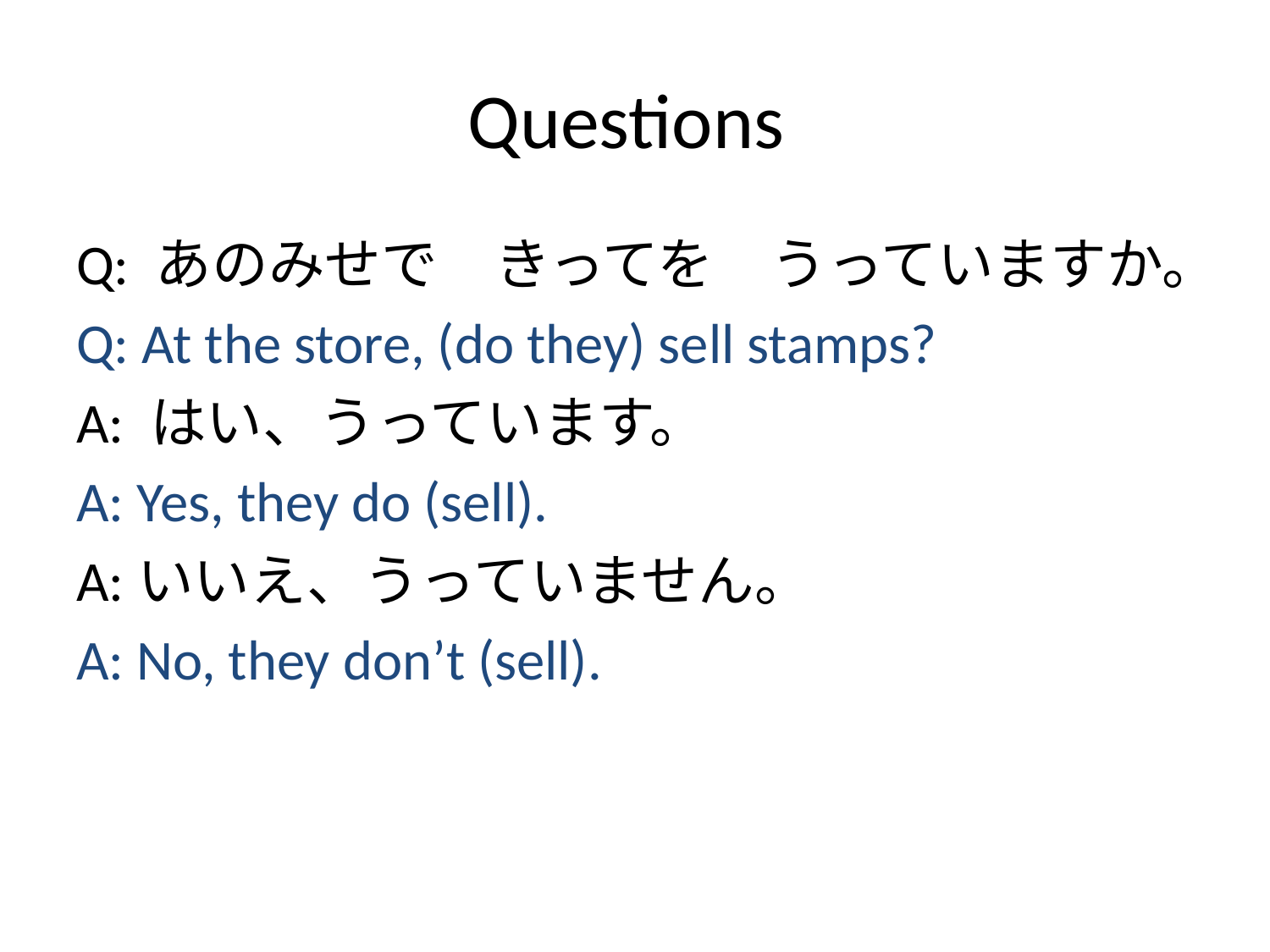

# Questions
Q: あのみせで　きってを　うっていますか。
Q: At the store, (do they) sell stamps?
A: はい、うっています。
A: Yes, they do (sell).
A:いいえ、うっていません。
A: No, they don’t (sell).